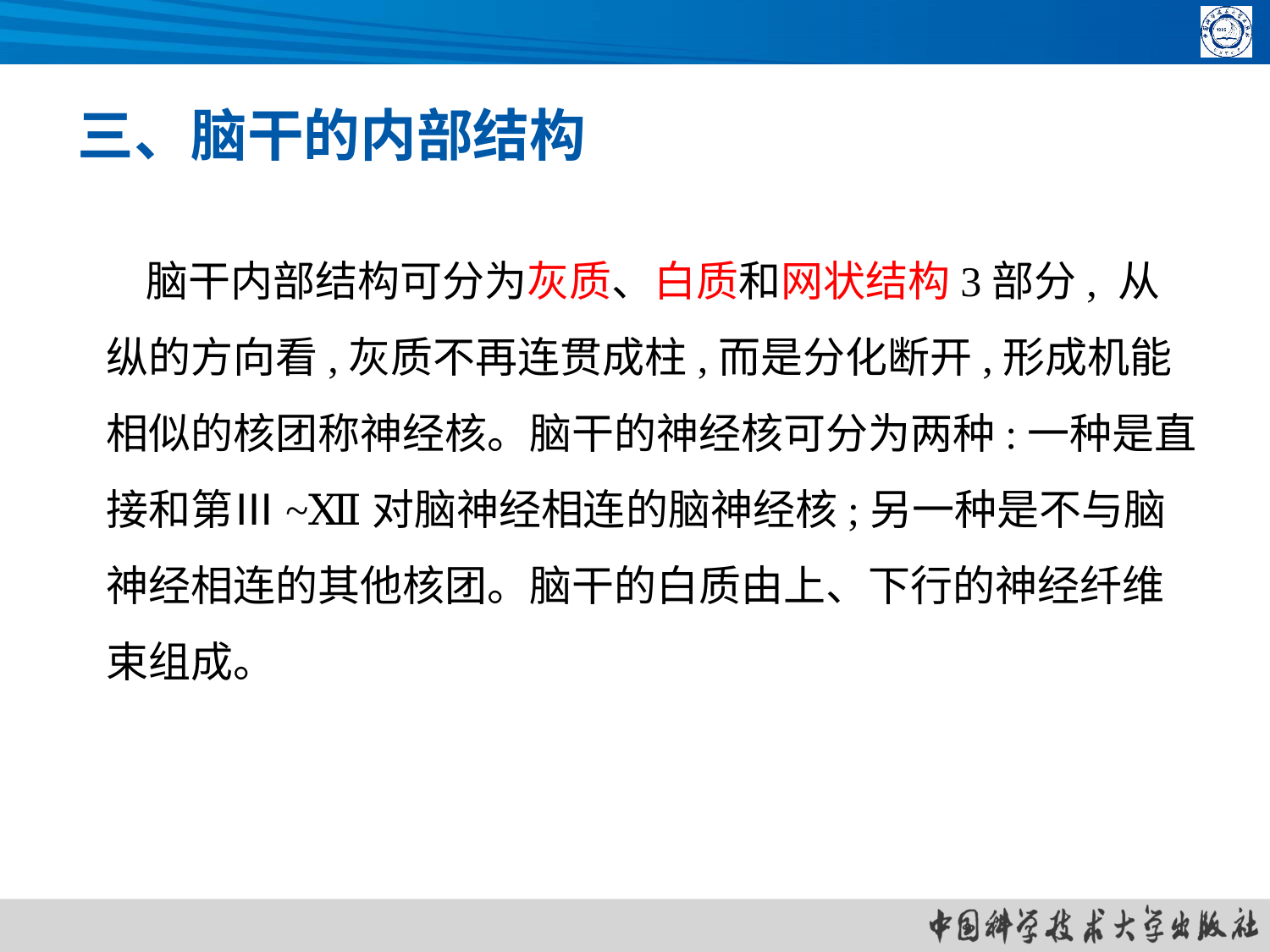

三、脑干的内部结构
    脑干内部结构可分为灰质、白质和网状结构3部分, 从纵的方向看,灰质不再连贯成柱,而是分化断开,形成机能相似的核团称神经核。脑干的神经核可分为两种:一种是直接和第Ⅲ~Ⅻ对脑神经相连的脑神经核;另一种是不与脑神经相连的其他核团。脑干的白质由上、下行的神经纤维束组成。